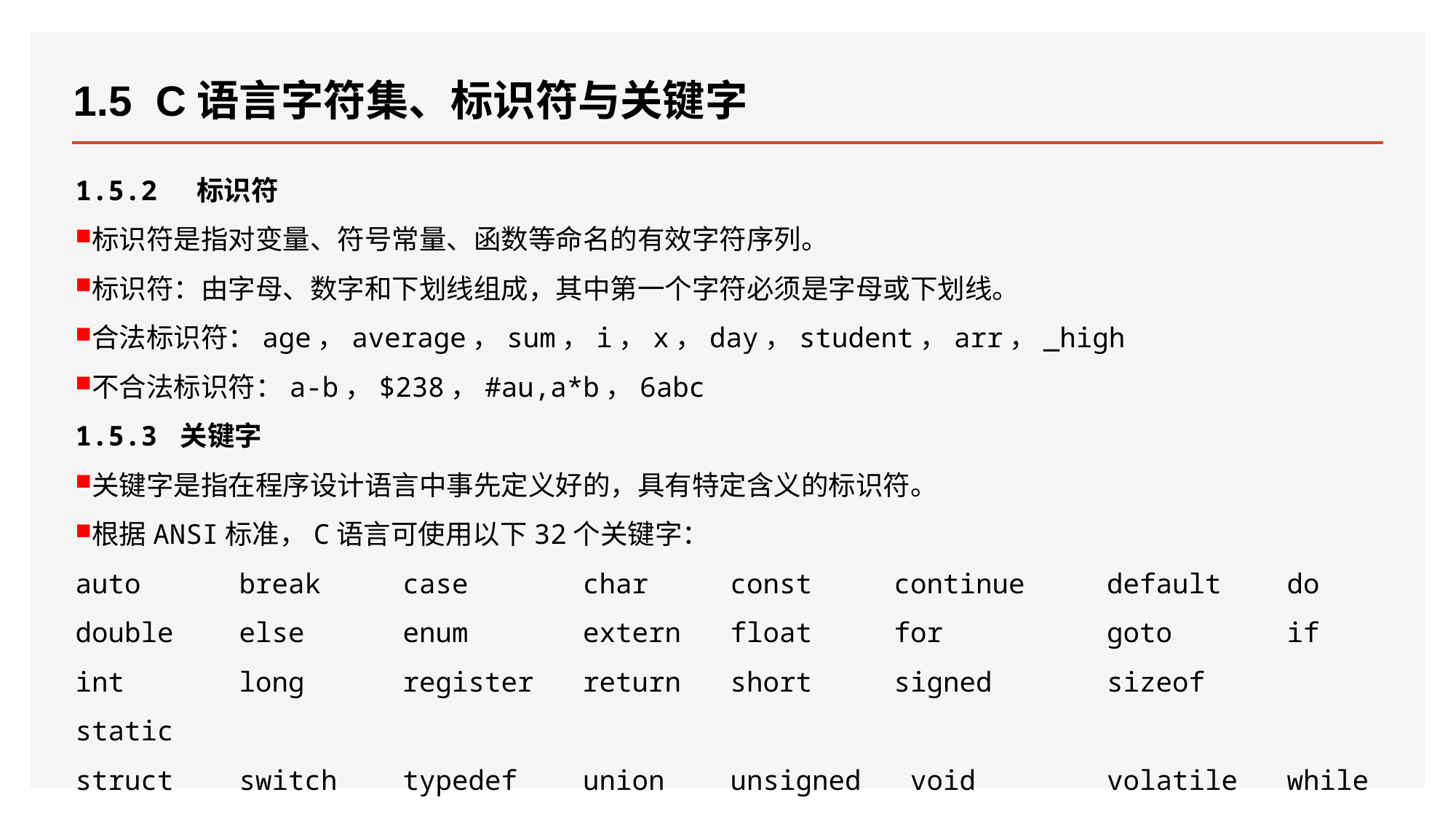

# 1.5  C语言字符集、标识符与关键字
1.5.2  标识符
标识符是指对变量、符号常量、函数等命名的有效字符序列。
标识符：由字母、数字和下划线组成，其中第一个字符必须是字母或下划线。
合法标识符：age，average，sum，i，x，day，student，arr，_high
不合法标识符：a-b，$238，#au,a*b，6abc
1.5.3 关键字
关键字是指在程序设计语言中事先定义好的，具有特定含义的标识符。
根据ANSI标准，C语言可使用以下32个关键字：
auto      break     case       char     const     continue     default    do
double    else      enum       extern   float     for          goto       if
int       long      register   return   short     signed       sizeof     static
struct    switch    typedef    union    unsigned   void        volatile   while